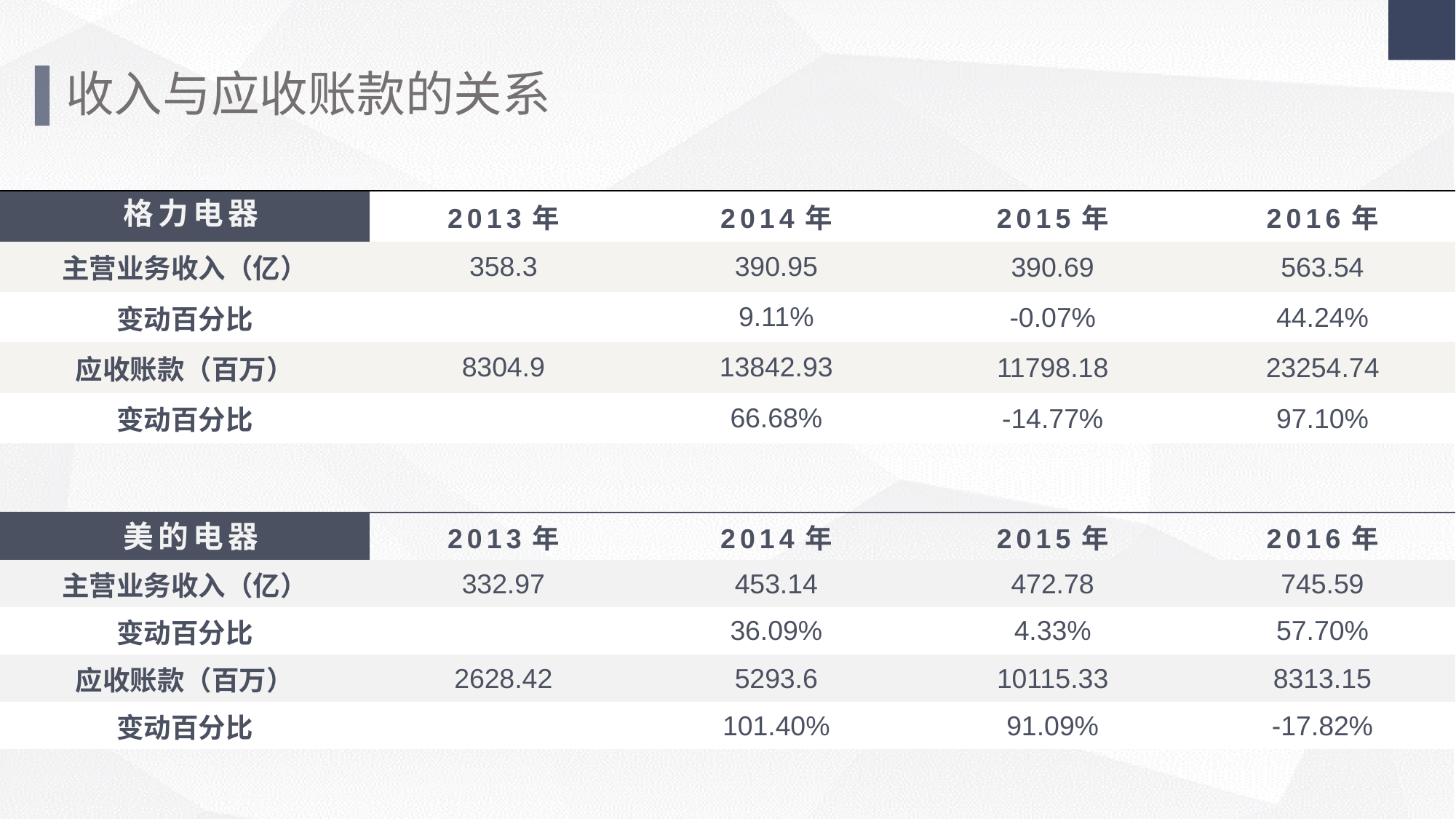

收入与应收账款的关系

格力电器
|  | 2013年 | 2014年 | 2015年 | 2016年 |
| --- | --- | --- | --- | --- |
| 主营业务收入（亿） | 358.3 | 390.95 | 390.69 | 563.54 |
| 变动百分比 |  | 9.11% | -0.07% | 44.24% |
| 应收账款（百万） | 8304.9 | 13842.93 | 11798.18 | 23254.74 |
| 变动百分比 |  | 66.68% | -14.77% | 97.10% |
美的电器
|  | 2013年 | 2014年 | 2015年 | 2016年 |
| --- | --- | --- | --- | --- |
| 主营业务收入（亿） | 332.97 | 453.14 | 472.78 | 745.59 |
| 变动百分比 |  | 36.09% | 4.33% | 57.70% |
| 应收账款（百万） | 2628.42 | 5293.6 | 10115.33 | 8313.15 |
| 变动百分比 |  | 101.40% | 91.09% | -17.82% |